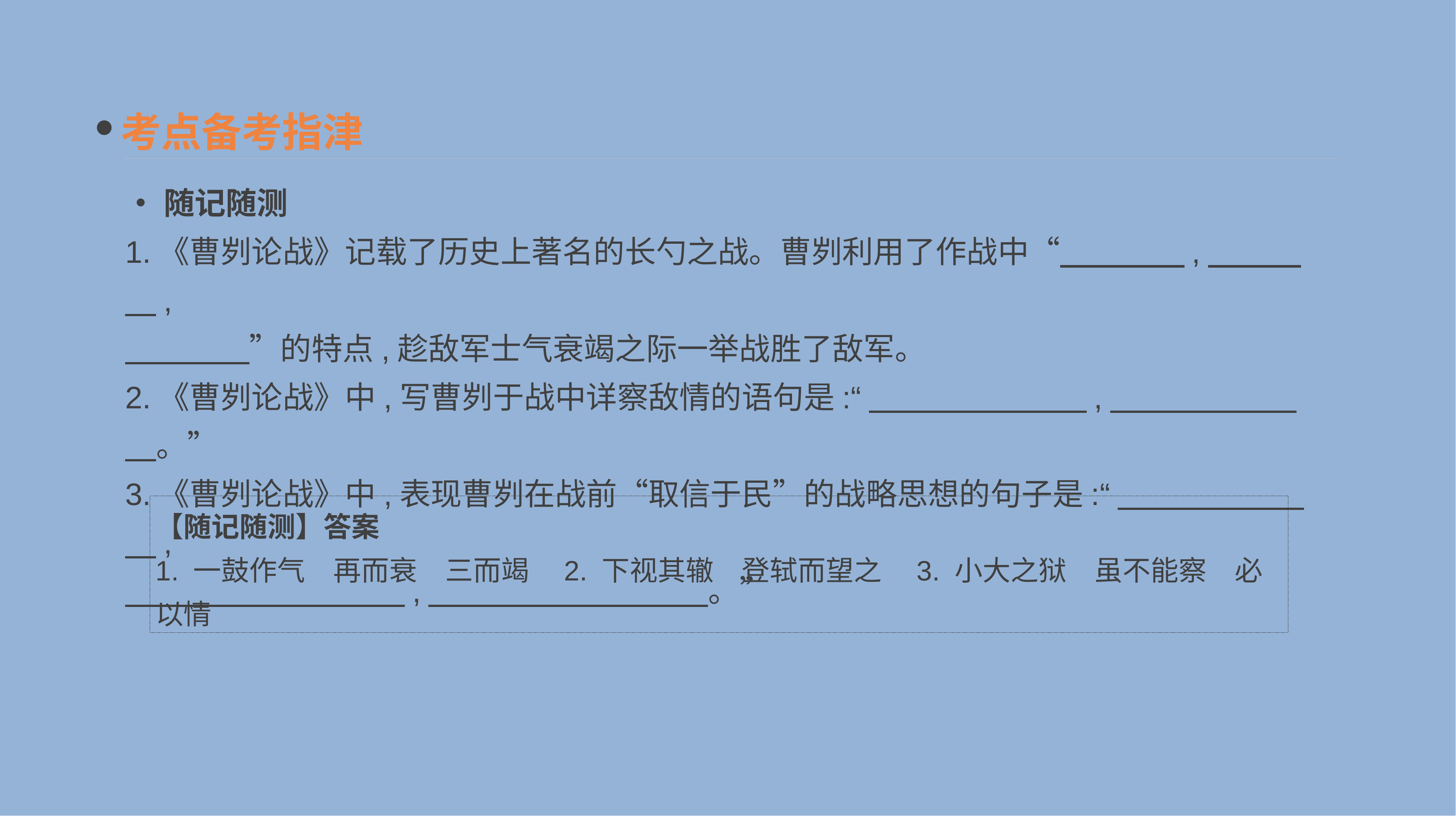

考点备考指津

•随记随测
1.《曹刿论战》记载了历史上著名的长勺之战。曹刿利用了作战中“　　　　,　　　　,
　　　　”的特点,趁敌军士气衰竭之际一举战胜了敌军。
2.《曹刿论战》中,写曹刿于战中详察敌情的语句是:“　　　　　　　,　　　　　　　。”
3.《曹刿论战》中,表现曹刿在战前“取信于民”的战略思想的句子是:“　　　　　　　,
　　　　　　　　　,　　　　　　　　　。”
【随记随测】答案
1. 一鼓作气　再而衰　三而竭　2. 下视其辙　登轼而望之　3. 小大之狱　虽不能察　必以情